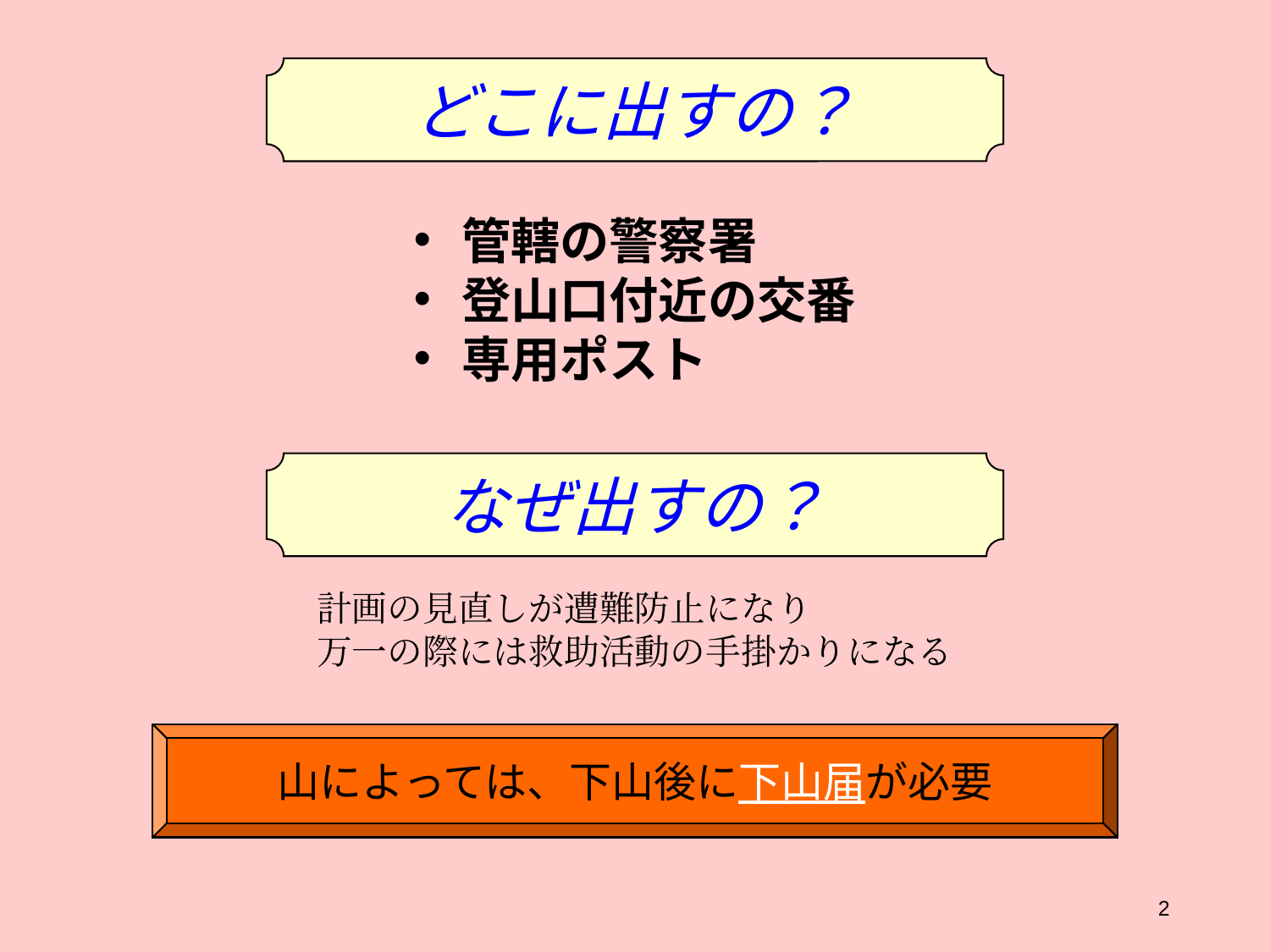

どこに出すの？
管轄の警察署
登山口付近の交番
専用ポスト
なぜ出すの？
計画の見直しが遭難防止になり
万一の際には救助活動の手掛かりになる
山によっては、下山後に下山届が必要
2